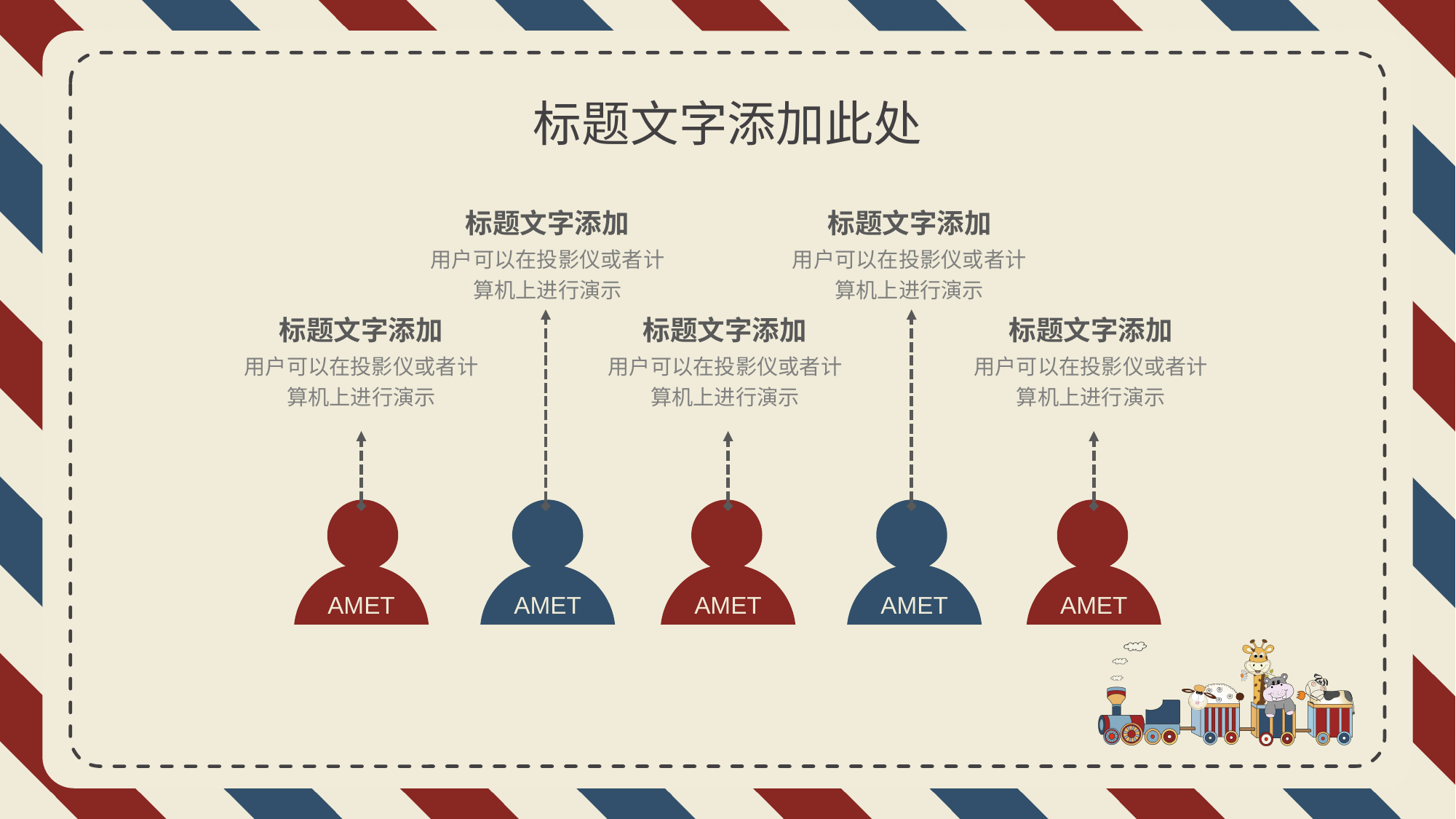

标题文字添加此处
标题文字添加
标题文字添加
用户可以在投影仪或者计算机上进行演示

AMET
用户可以在投影仪或者计算机上进行演示

AMET
标题文字添加
用户可以在投影仪或者计算机上进行演示

AMET
标题文字添加
用户可以在投影仪或者计算机上进行演示

AMET
标题文字添加
用户可以在投影仪或者计算机上进行演示

AMET